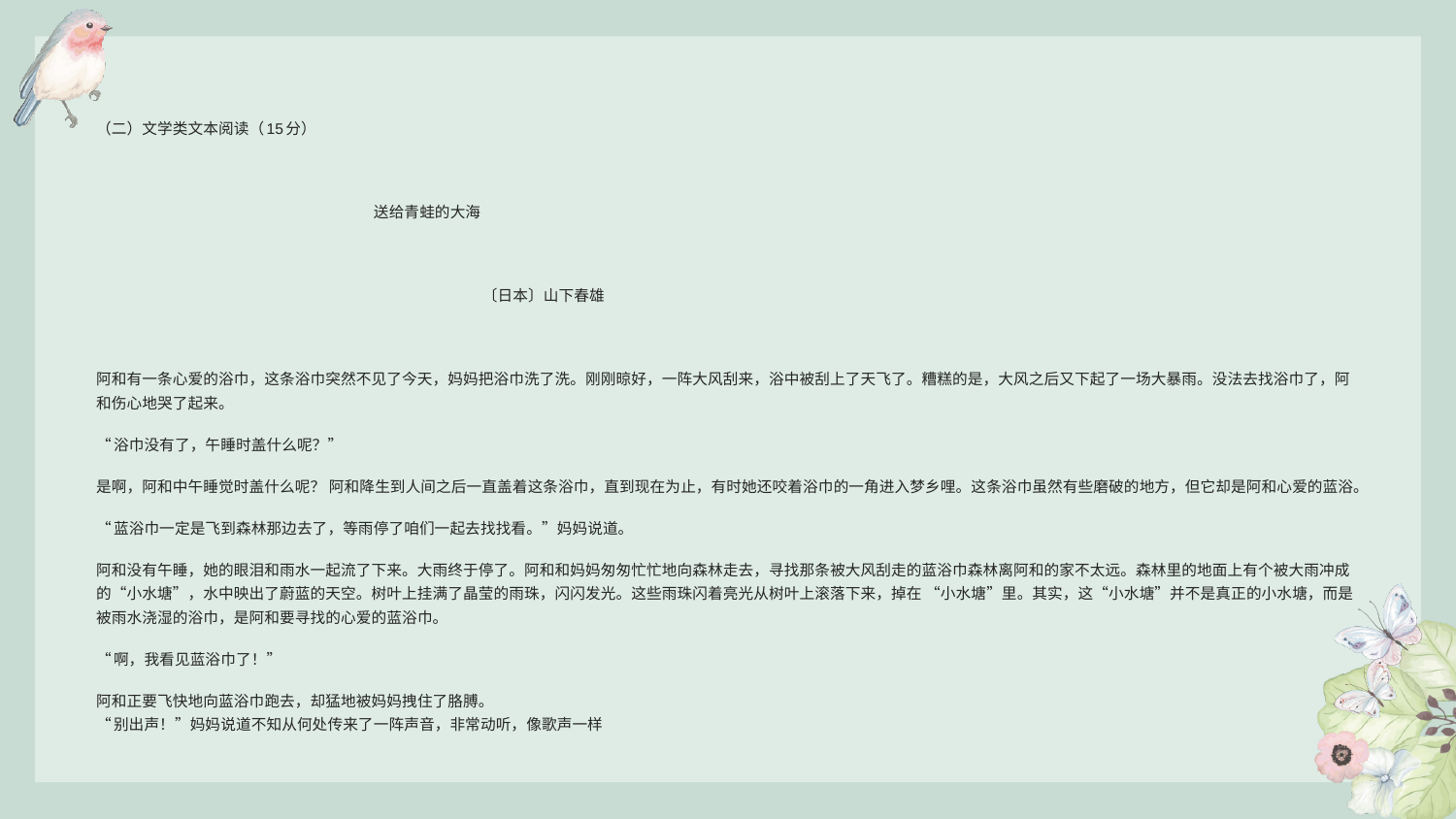

（二）文学类文本阅读（15分）                                                                                   送给青蛙的大海                                                                                                                  〔日本〕山下春雄  阿和有一条心爱的浴巾，这条浴巾突然不见了今天，妈妈把浴巾洗了洗。刚刚晾好，一阵大风刮来，浴中被刮上了天飞了。糟糕的是，大风之后又下起了一场大暴雨。没法去找浴巾了，阿和伤心地哭了起来。 “浴巾没有了，午睡时盖什么呢？”是啊，阿和中午睡觉时盖什么呢？ 阿和降生到人间之后一直盖着这条浴巾，直到现在为止，有时她还咬着浴巾的一角进入梦乡哩。这条浴巾虽然有些磨破的地方，但它却是阿和心爱的蓝浴。“蓝浴巾一定是飞到森林那边去了，等雨停了咱们一起去找找看。”妈妈说道。阿和没有午睡，她的眼泪和雨水一起流了下来。大雨终于停了。阿和和妈妈匆匆忙忙地向森林走去，寻找那条被大风刮走的蓝浴巾森林离阿和的家不太远。森林里的地面上有个被大雨冲成的“小水塘”，水中映出了蔚蓝的天空。树叶上挂满了晶莹的雨珠，闪闪发光。这些雨珠闪着亮光从树叶上滚落下来，掉在 “小水塘”里。其实，这“小水塘”并不是真正的小水塘，而是被雨水浇湿的浴巾，是阿和要寻找的心爱的蓝浴巾。 “啊，我看见蓝浴巾了！” 阿和正要飞快地向蓝浴巾跑去，却猛地被妈妈拽住了胳膊。“别出声！”妈妈说道不知从何处传来了一阵声音，非常动听，像歌声一样